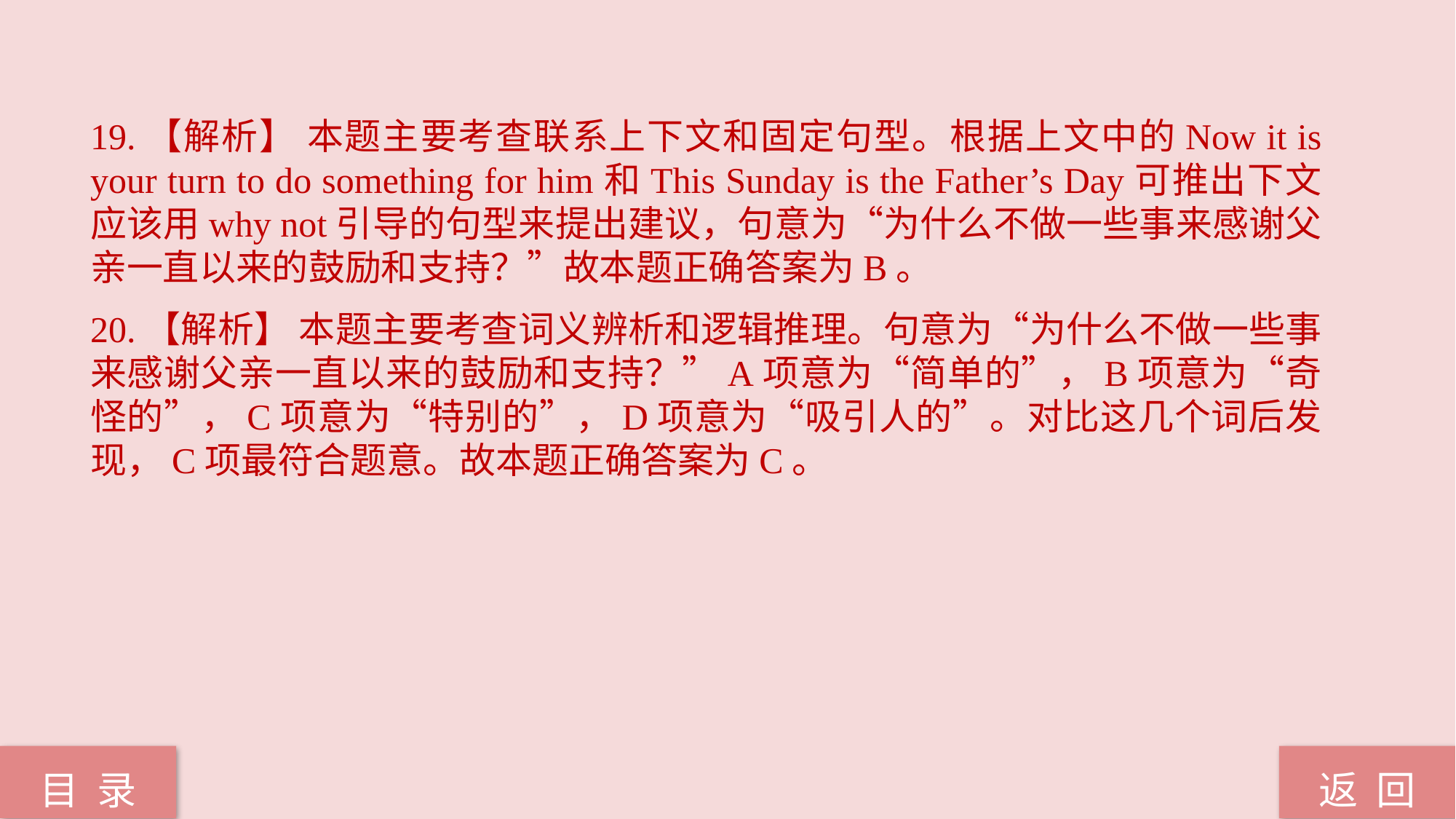

19.【解析】 本题主要考查联系上下文和固定句型。根据上文中的Now it is your turn to do something for him和This Sunday is the Father’s Day可推出下文应该用why not引导的句型来提出建议，句意为“为什么不做一些事来感谢父亲一直以来的鼓励和支持？”故本题正确答案为B。
20.【解析】 本题主要考查词义辨析和逻辑推理。句意为“为什么不做一些事来感谢父亲一直以来的鼓励和支持？”A项意为“简单的”，B项意为“奇怪的”，C项意为“特别的”，D项意为“吸引人的”。对比这几个词后发现，C项最符合题意。故本题正确答案为C。
返  回